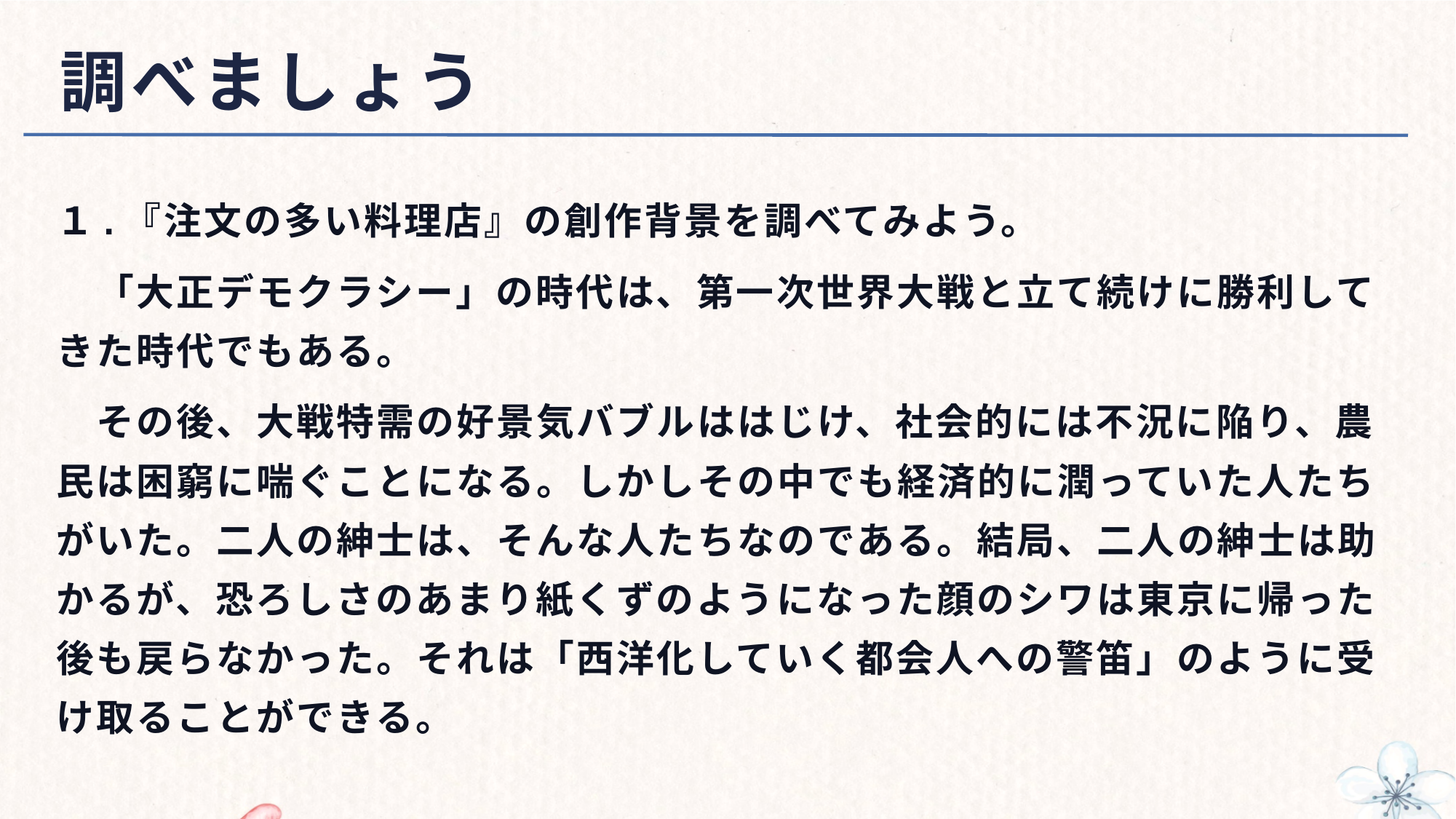

# 調べましょう
１.『注文の多い料理店』の創作背景を調べてみよう。
　「大正デモクラシー」の時代は、第一次世界大戦と立て続けに勝利してきた時代でもある。
　その後、大戦特需の好景気バブルははじけ、社会的には不況に陥り、農民は困窮に喘ぐことになる。しかしその中でも経済的に潤っていた人たちがいた。二人の紳士は、そんな人たちなのである。結局、二人の紳士は助かるが、恐ろしさのあまり紙くずのようになった顔のシワは東京に帰った後も戻らなかった。それは「西洋化していく都会人への警笛」のように受け取ることができる。